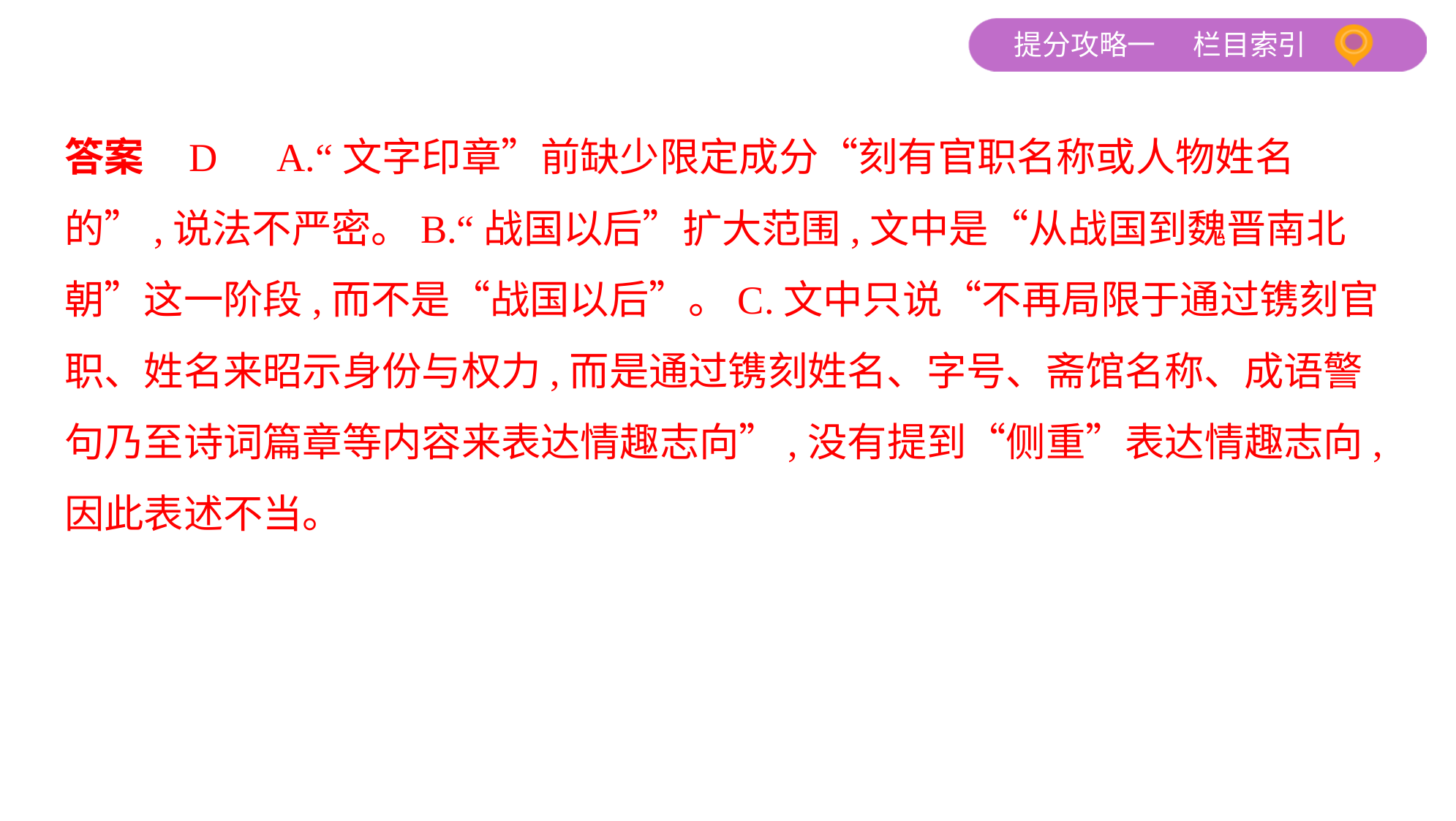

答案    D　A.“文字印章”前缺少限定成分“刻有官职名称或人物姓名
的”,说法不严密。B.“战国以后”扩大范围,文中是“从战国到魏晋南北
朝”这一阶段,而不是“战国以后”。C.文中只说“不再局限于通过镌刻官
职、姓名来昭示身份与权力,而是通过镌刻姓名、字号、斋馆名称、成语警
句乃至诗词篇章等内容来表达情趣志向”,没有提到“侧重”表达情趣志向,
因此表述不当。